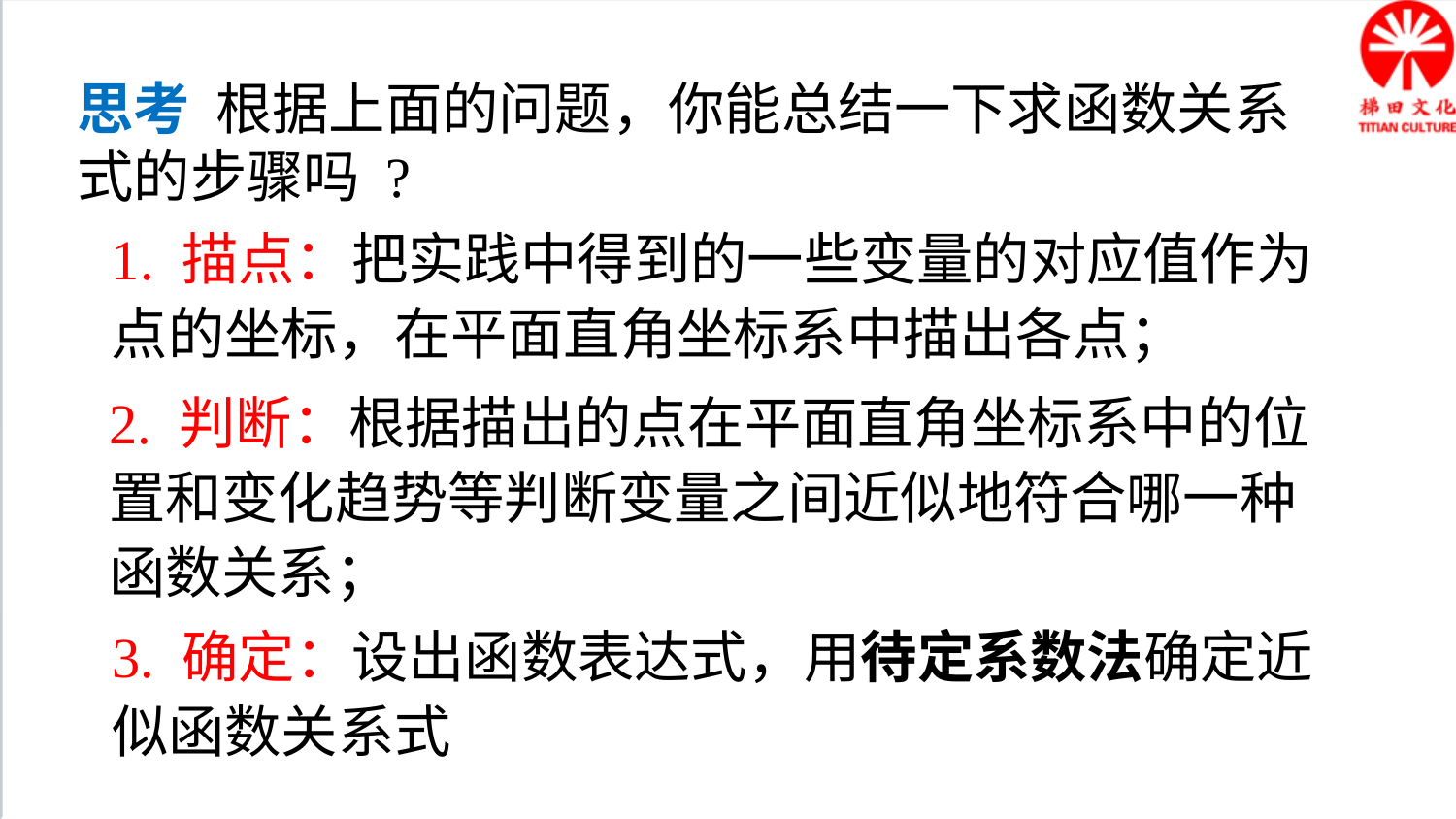

思考  根据上面的问题，你能总结一下求函数关系式的步骤吗 ?
1. 描点：把实践中得到的一些变量的对应值作为点的坐标，在平面直角坐标系中描出各点；
2. 判断：根据描出的点在平面直角坐标系中的位置和变化趋势等判断变量之间近似地符合哪一种函数关系；
3. 确定：设出函数表达式，用待定系数法确定近似函数关系式